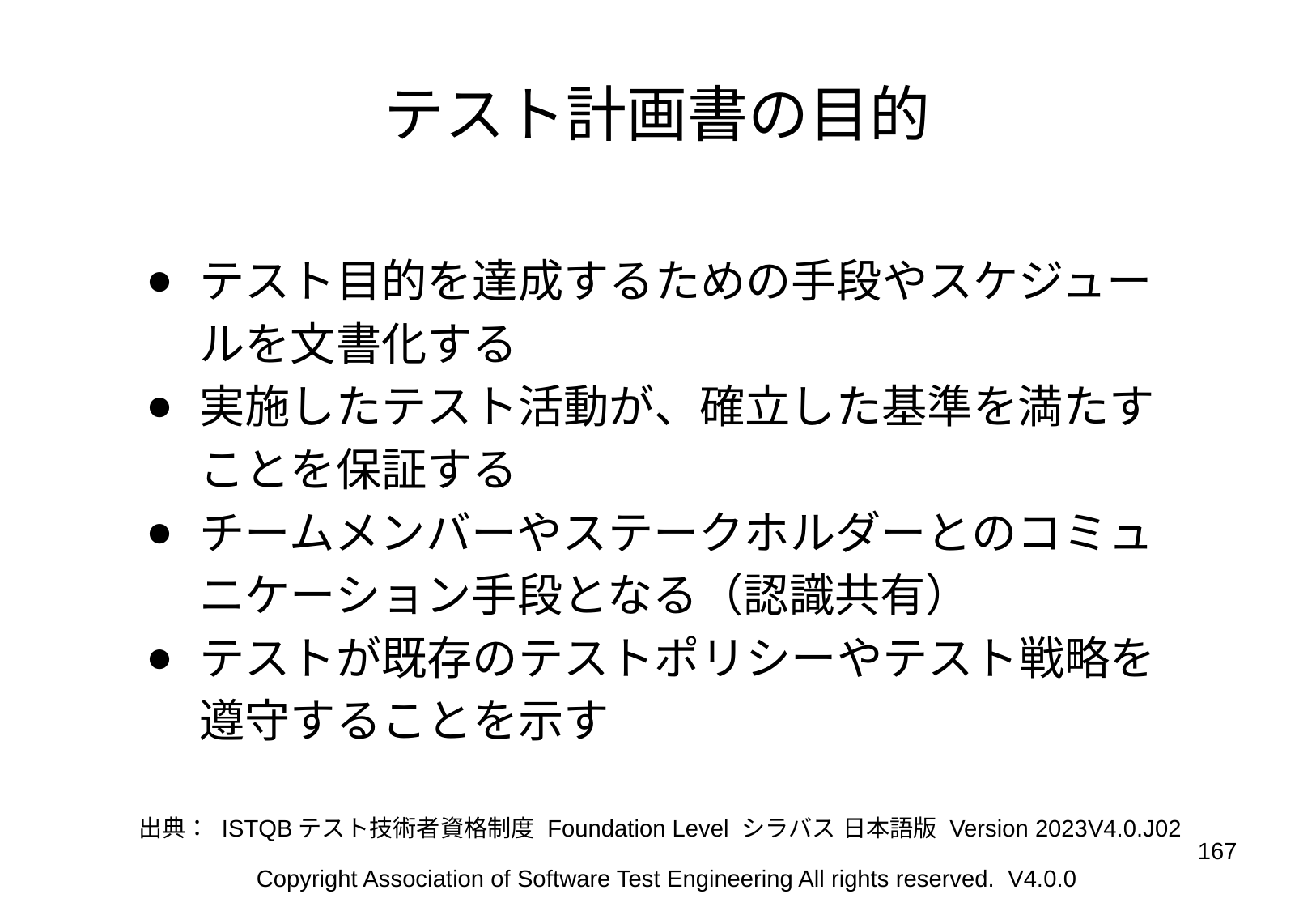

# テスト計画書の目的
テスト目的を達成するための手段やスケジュールを文書化する
実施したテスト活動が、確立した基準を満たすことを保証する
チームメンバーやステークホルダーとのコミュニケーション手段となる（認識共有）
テストが既存のテストポリシーやテスト戦略を遵守することを示す
出典： ISTQBテスト技術者資格制度 Foundation Level シラバス 日本語版 Version 2023V4.0.J02
167
Copyright Association of Software Test Engineering All rights reserved.  V4.0.0